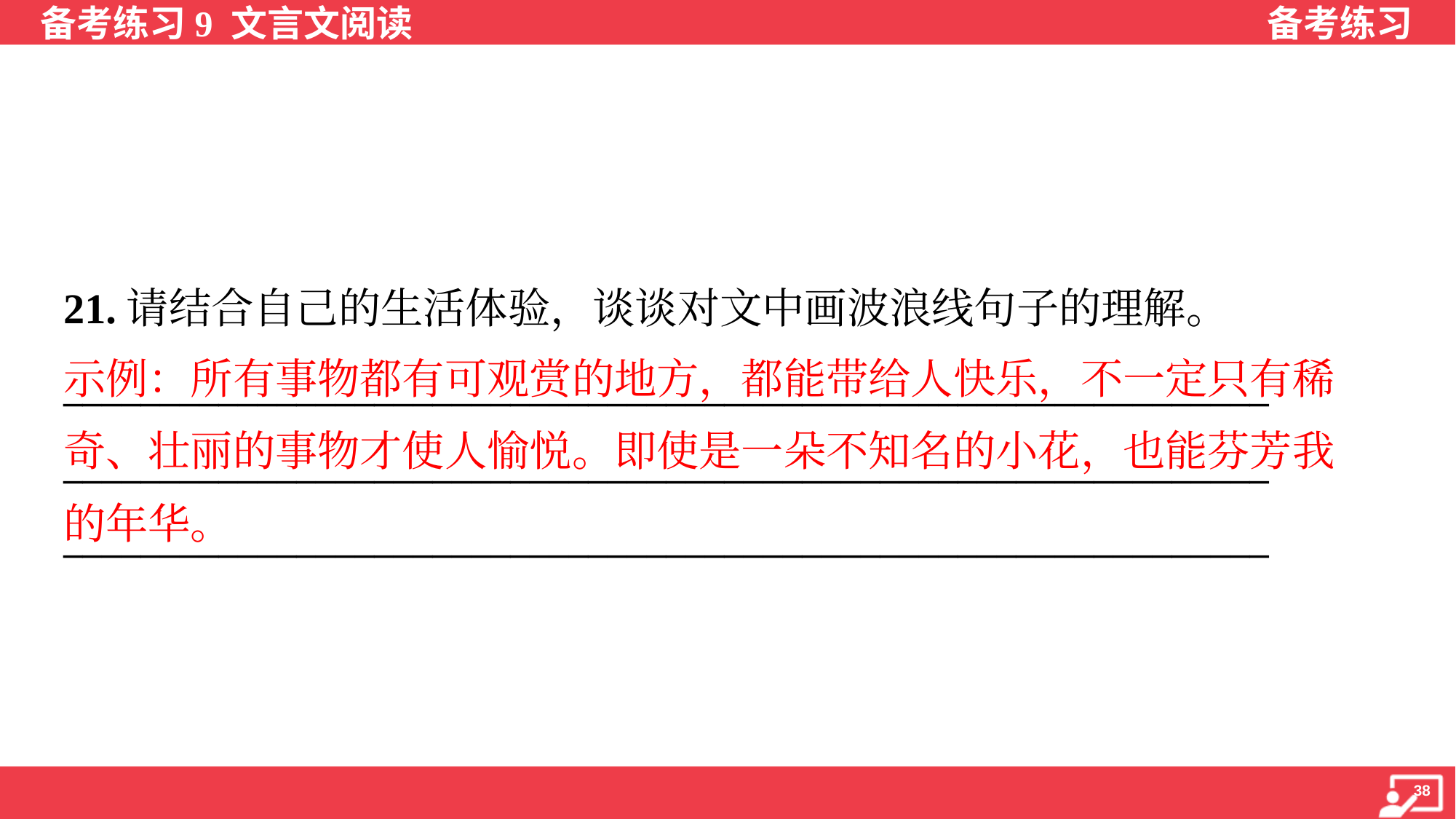

21.请结合自己的生活体验，谈谈对文中画波浪线句子的理解。
______________________________________________________________
______________________________________________________________
______________________________________________________________
示例：所有事物都有可观赏的地方，都能带给人快乐，不一定只有稀
奇、壮丽的事物才使人愉悦。即使是一朵不知名的小花，也能芬芳我
的年华。